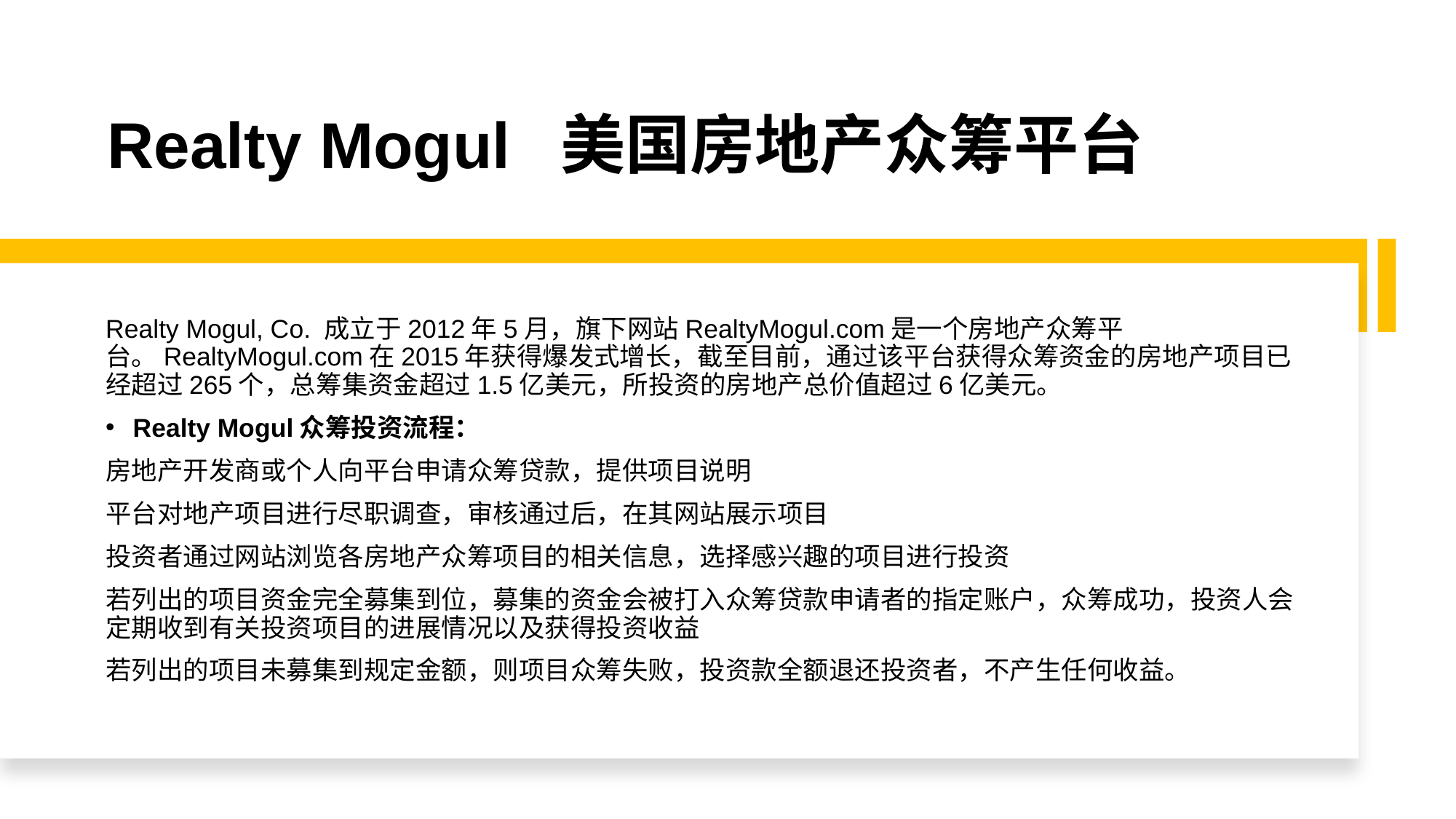

# Realty Mogul  美国房地产众筹平台

Realty Mogul, Co. 成立于2012年5月，旗下网站RealtyMogul.com是一个房地产众筹平台。RealtyMogul.com在2015年获得爆发式增长，截至目前，通过该平台获得众筹资金的房地产项目已经超过265个，总筹集资金超过1.5亿美元，所投资的房地产总价值超过6亿美元。
Realty Mogul众筹投资流程：
房地产开发商或个人向平台申请众筹贷款，提供项目说明
平台对地产项目进行尽职调查，审核通过后，在其网站展示项目
投资者通过网站浏览各房地产众筹项目的相关信息，选择感兴趣的项目进行投资
若列出的项目资金完全募集到位，募集的资金会被打入众筹贷款申请者的指定账户，众筹成功，投资人会定期收到有关投资项目的进展情况以及获得投资收益
若列出的项目未募集到规定金额，则项目众筹失败，投资款全额退还投资者，不产生任何收益。